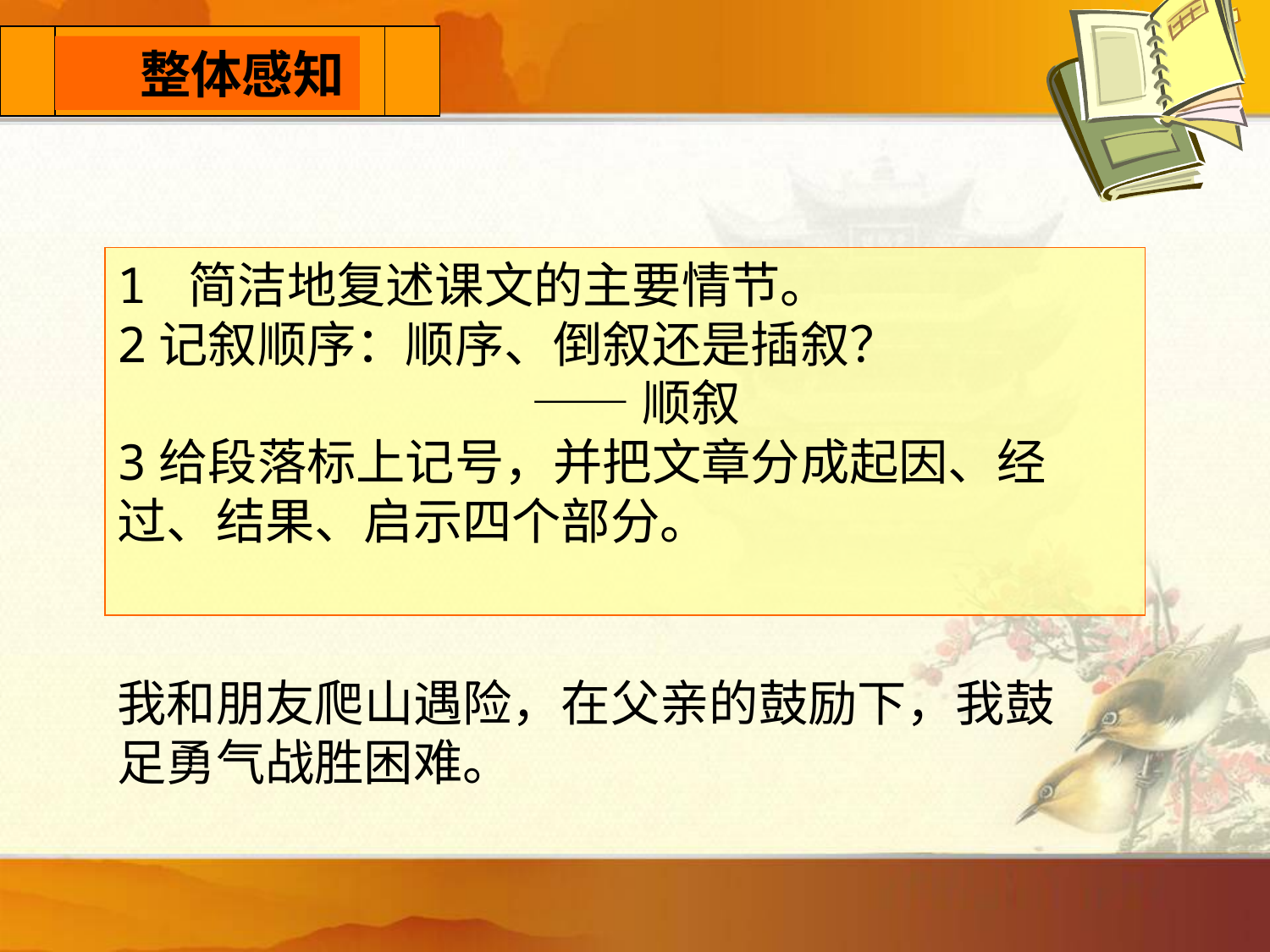

预习检查
 　整体感知

1 简洁地复述课文的主要情节。
2记叙顺序：顺序、倒叙还是插叙？
   ——顺叙
3给段落标上记号，并把文章分成起因、经过、结果、启示四个部分。

我和朋友爬山遇险，在父亲的鼓励下，我鼓足勇气战胜困难。